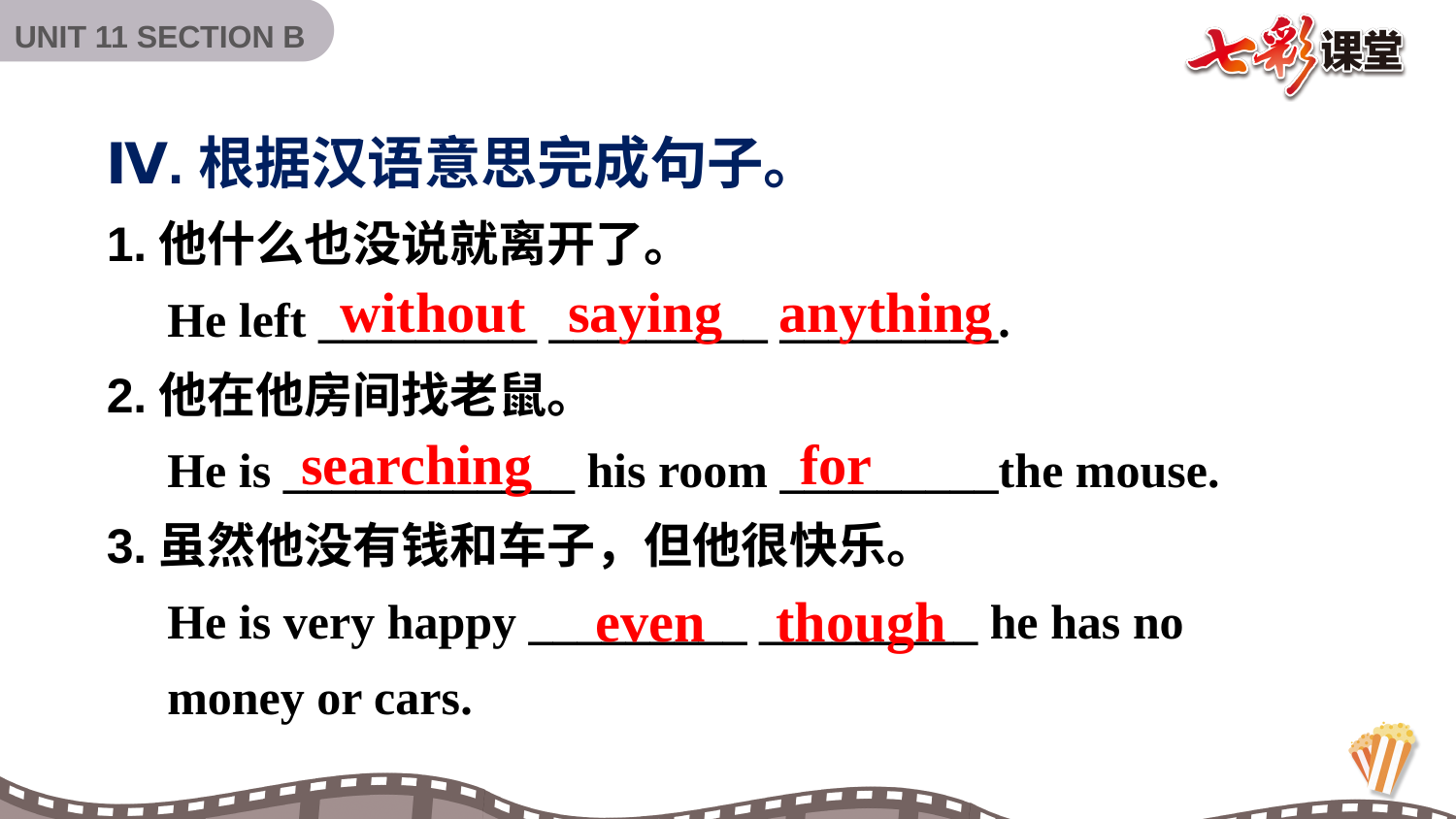

Ⅳ.根据汉语意思完成句子。
1.他什么也没说就离开了。
     He left _________ _________ _________.
2.他在他房间找老鼠。
     He is ____________ his room _________the mouse.
3.虽然他没有钱和车子，但他很快乐。
     He is very happy _________ _________ he has no
     money or cars.
without   saying    anything
searching                   for
even     though